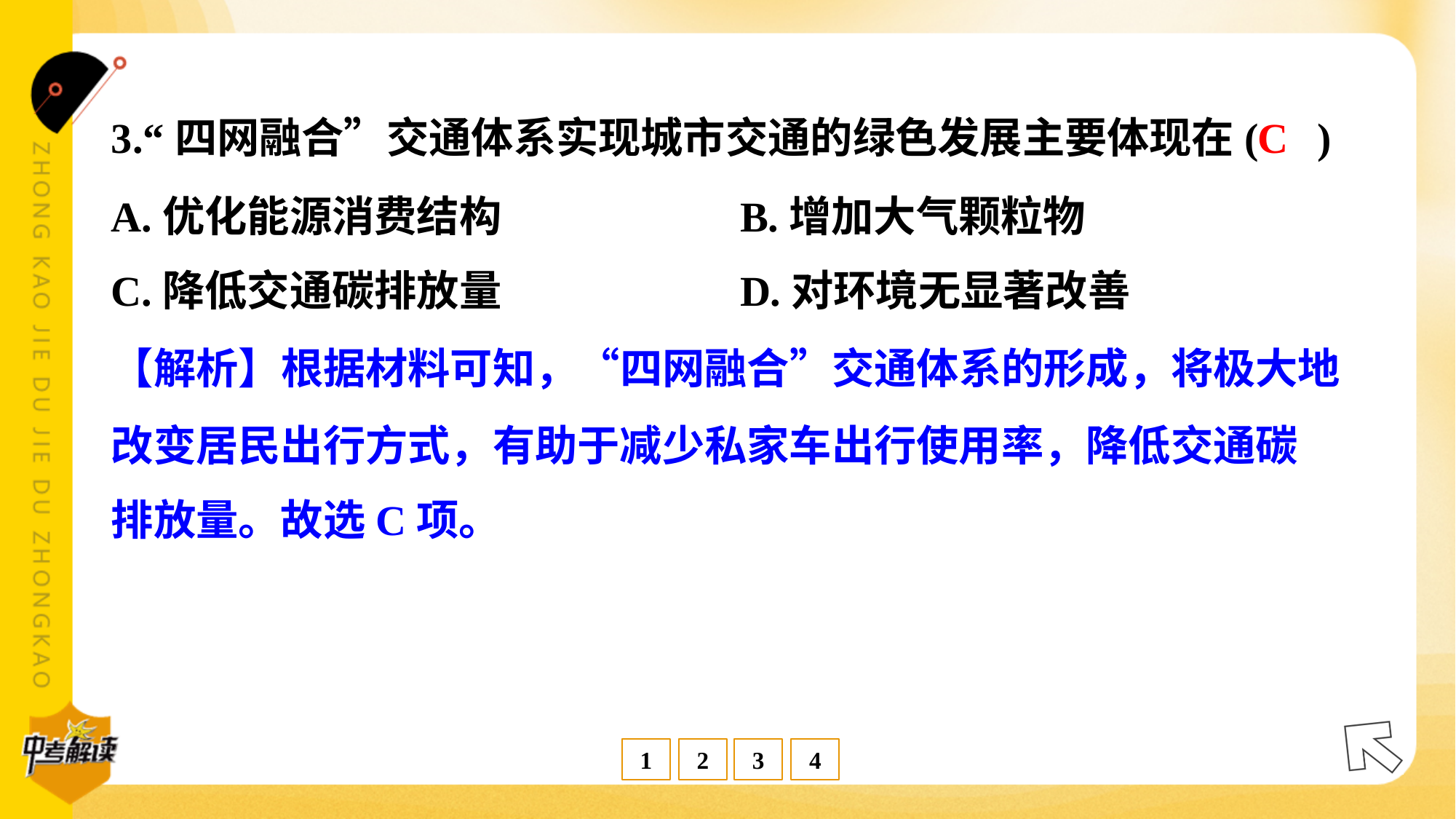

C
3.“四网融合”交通体系实现城市交通的绿色发展主要体现在(     )
A.优化能源消费结构	B.增加大气颗粒物
C.降低交通碳排放量	D.对环境无显著改善
【解析】根据材料可知，“四网融合”交通体系的形成，将极大地
改变居民出行方式，有助于减少私家车出行使用率，降低交通碳
排放量。故选C项。